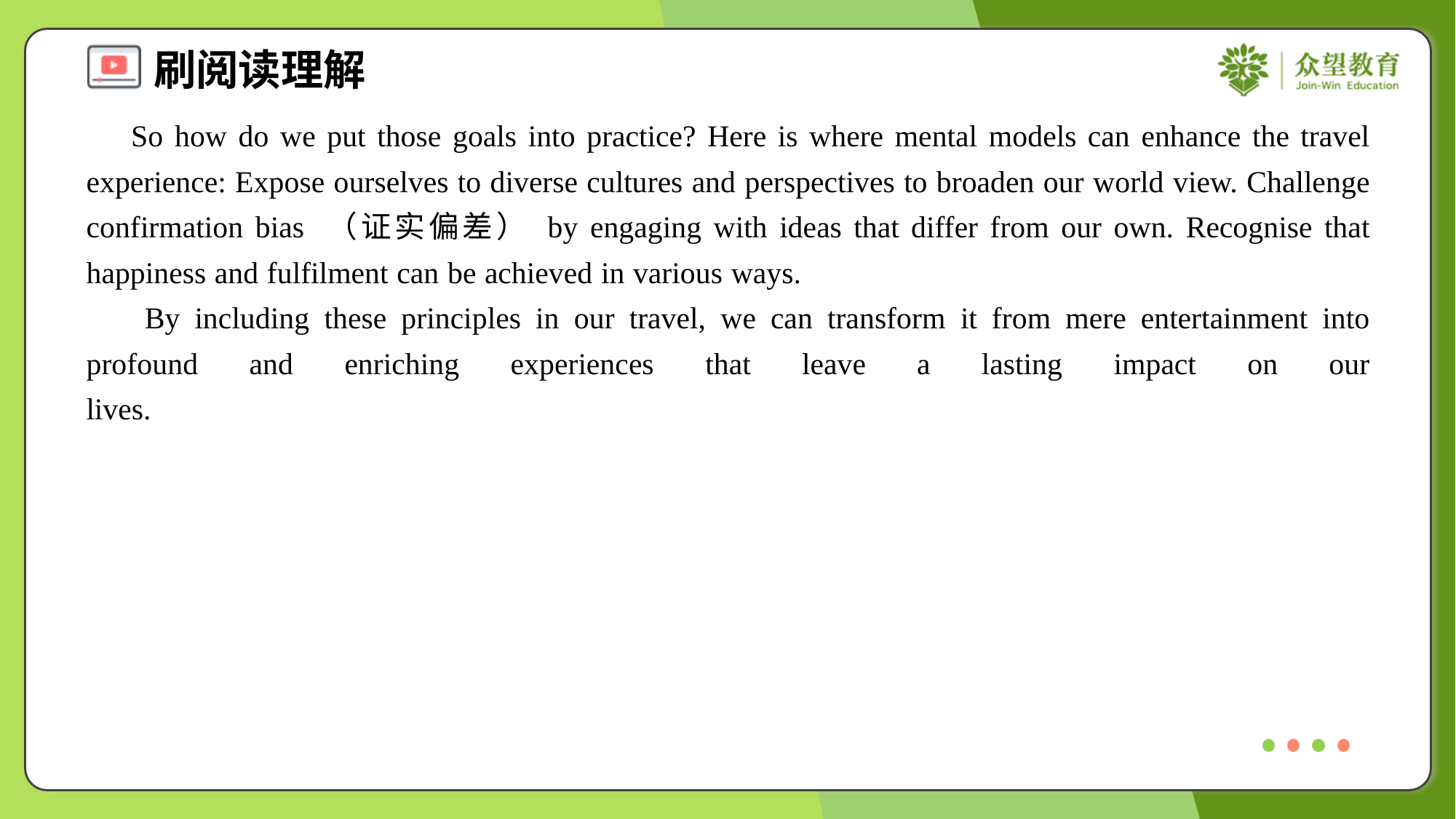

So how do we put those goals into practice? Here is where mental models can enhance the travel experience: Expose ourselves to diverse cultures and perspectives to broaden our world view. Challenge confirmation bias （证实偏差） by engaging with ideas that differ from our own. Recognise that happiness and fulfilment can be achieved in various ways.
    By including these principles in our travel, we can transform it from mere entertainment into profound and enriching experiences that leave a lasting impact on our lives.#1.5.1